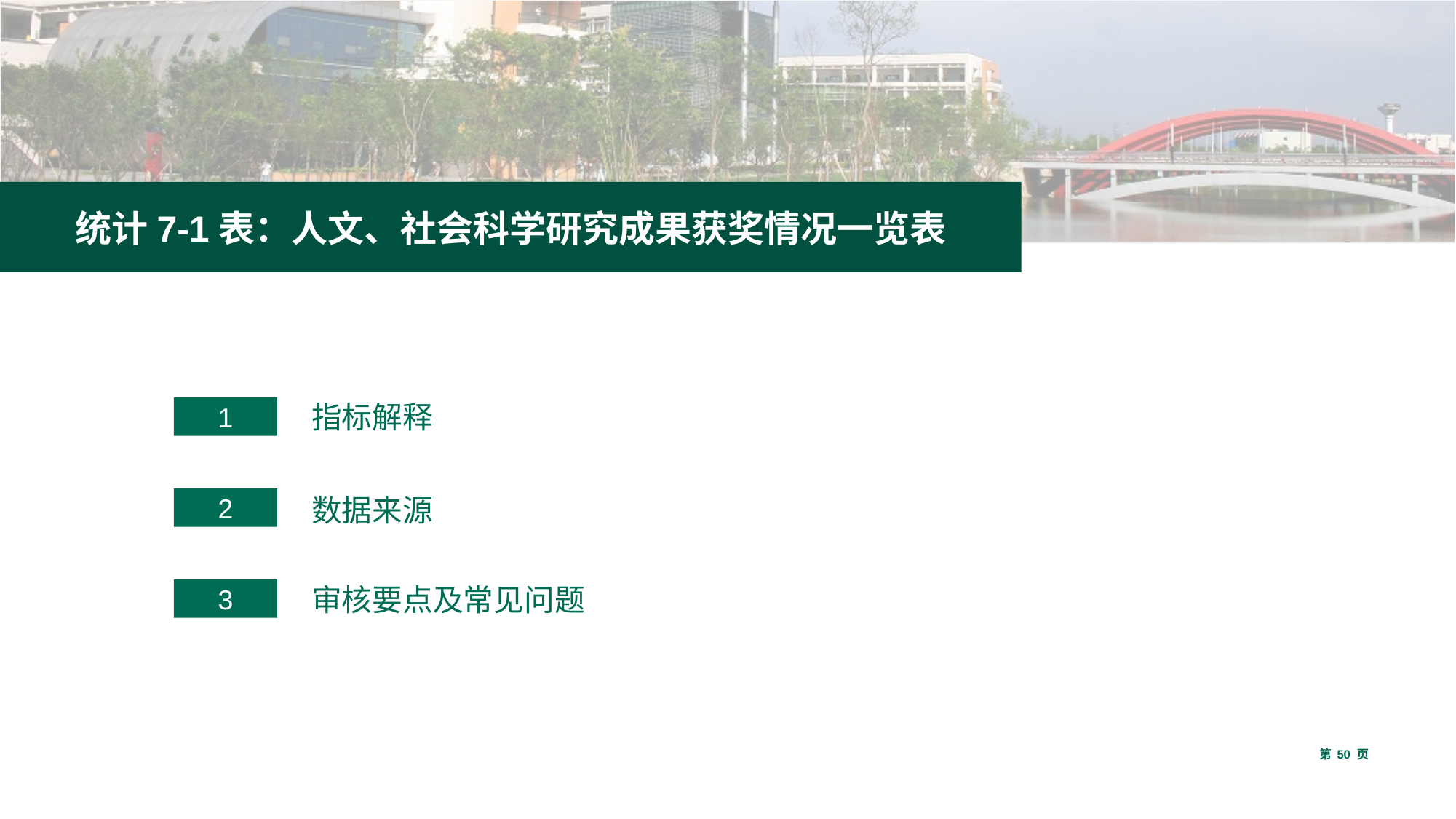

统计7-1表：人文、社会科学研究成果获奖情况一览表

1
指标解释
2
数据来源
3
审核要点及常见问题

第 50 页